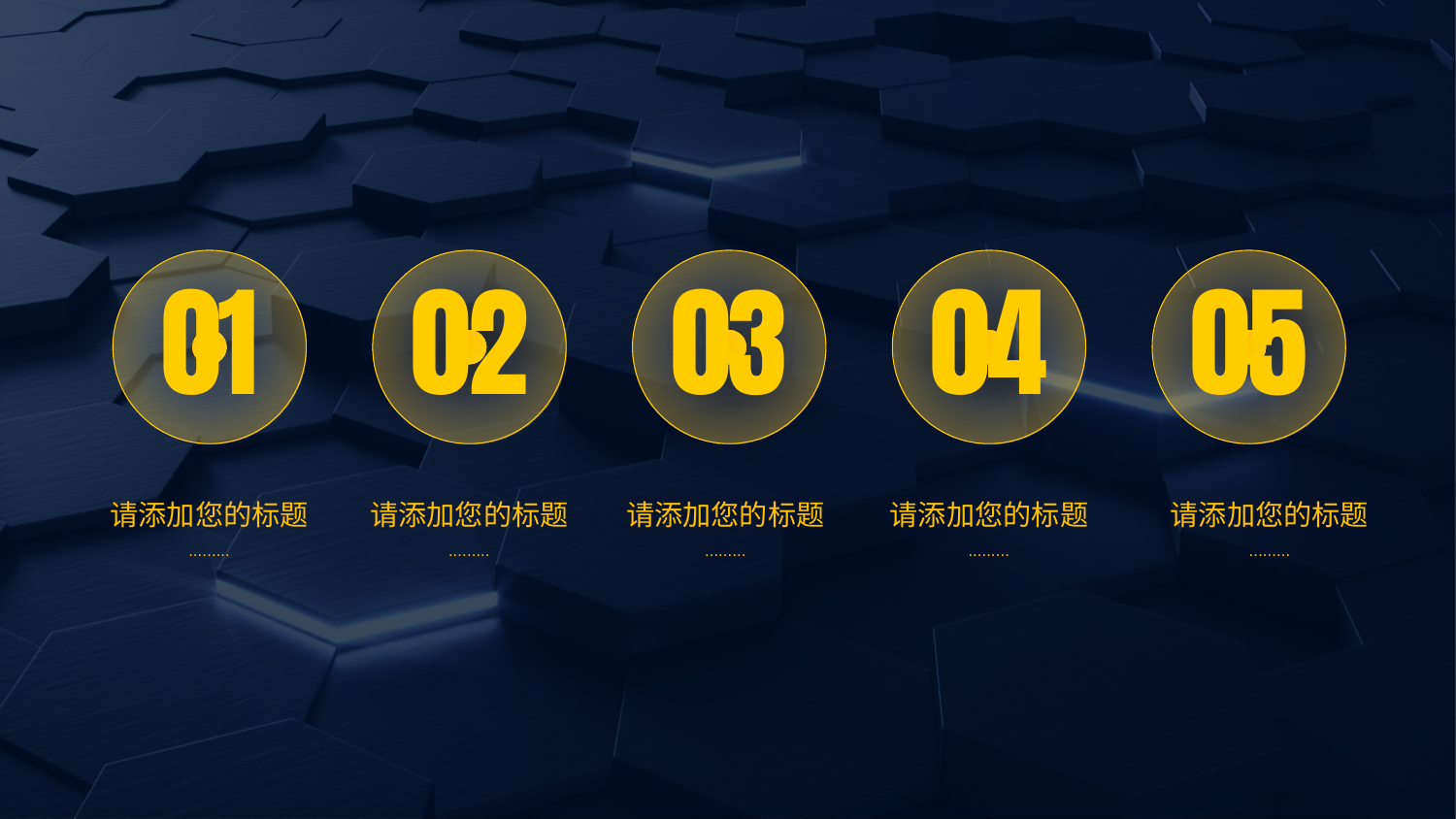

01

02

03

04

05

请添加您的标题
.........
请添加您的标题
.........
请添加您的标题
.........
请添加您的标题
.........
请添加您的标题
.........